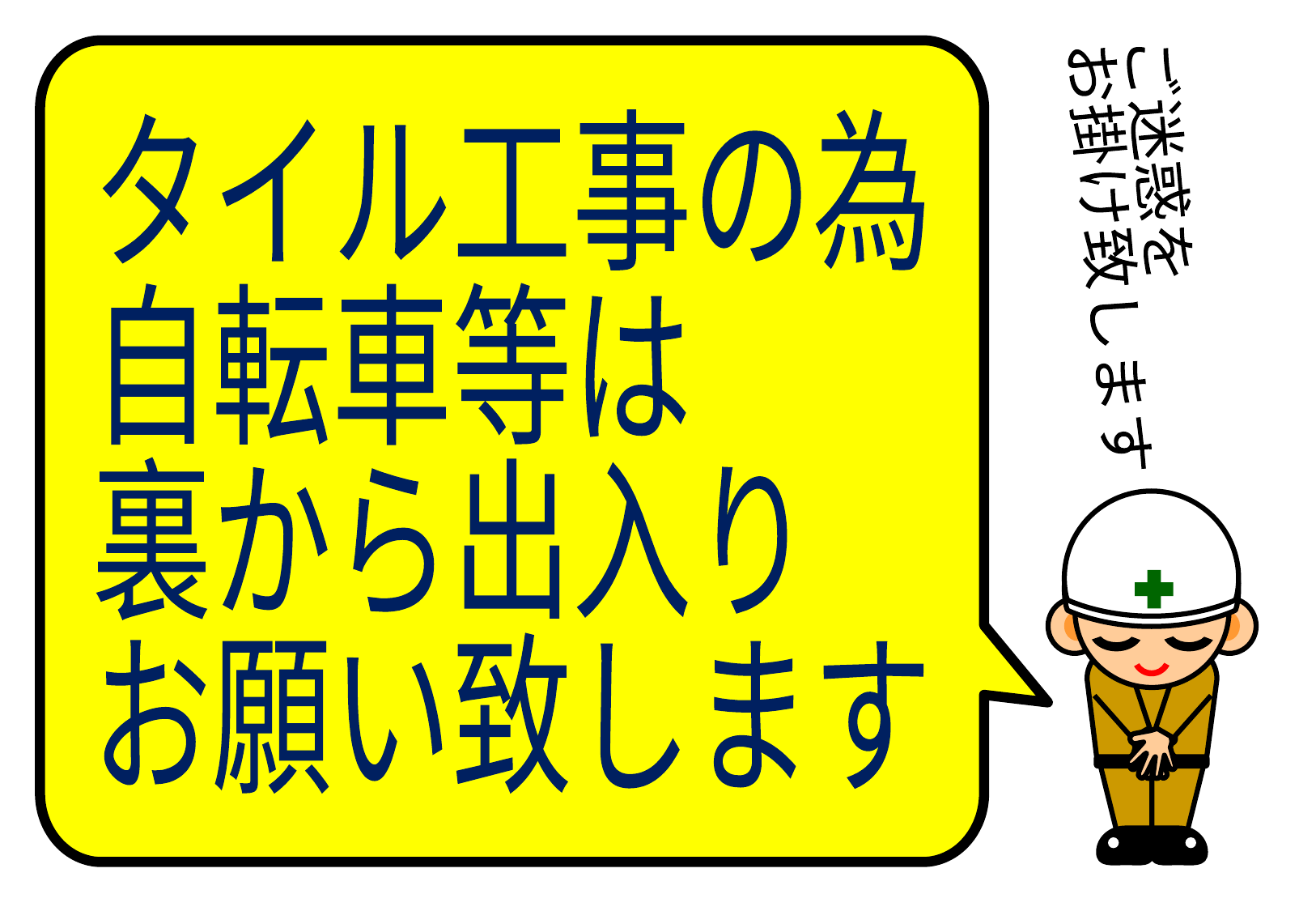

タイル工事の為
自転車等は
裏から出入り
お願い致します
ご迷惑を
お掛け致します